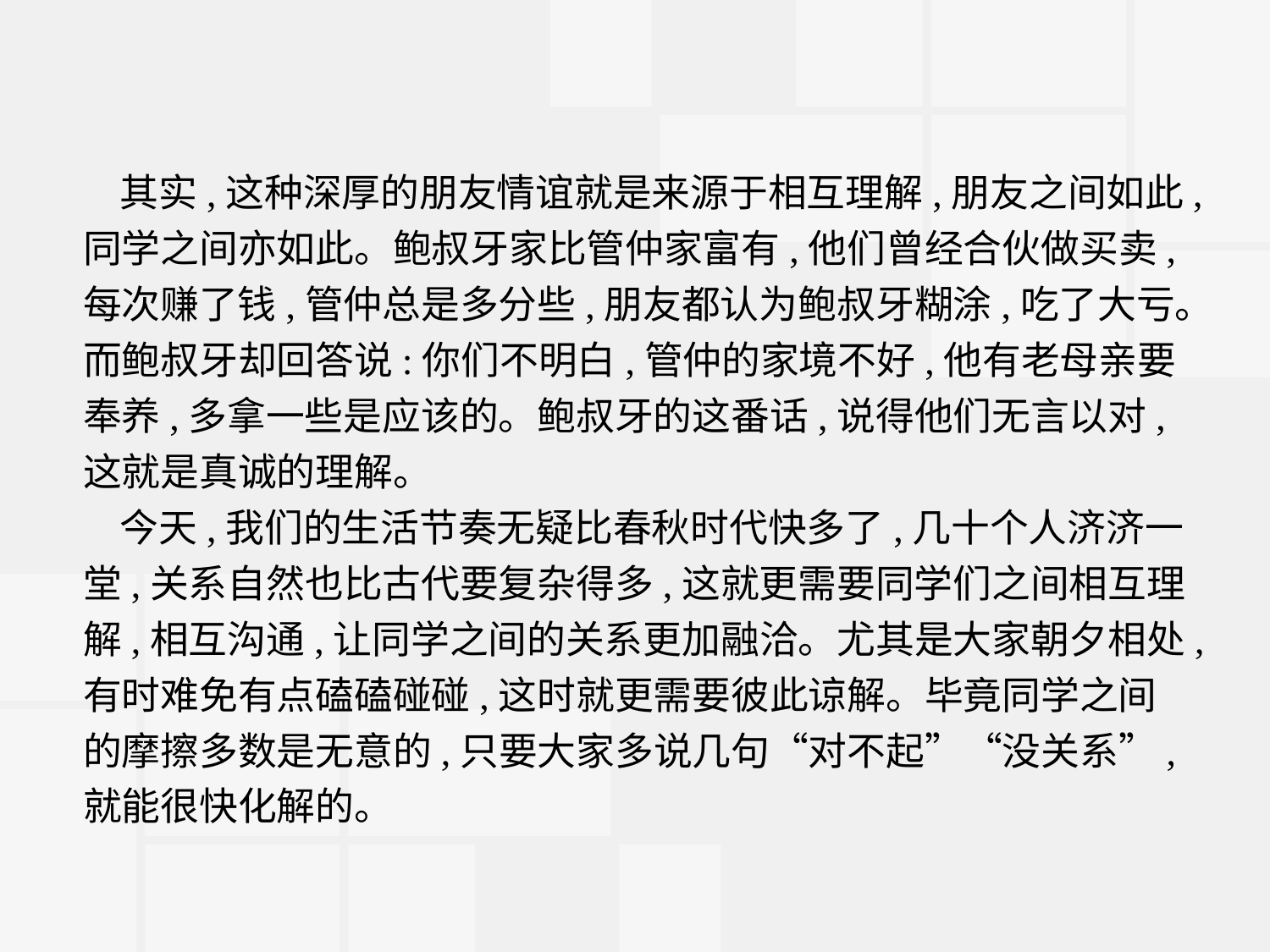

其实,这种深厚的朋友情谊就是来源于相互理解,朋友之间如此,同学之间亦如此。鲍叔牙家比管仲家富有,他们曾经合伙做买卖,每次赚了钱,管仲总是多分些,朋友都认为鲍叔牙糊涂,吃了大亏。而鲍叔牙却回答说:你们不明白,管仲的家境不好,他有老母亲要奉养,多拿一些是应该的。鲍叔牙的这番话,说得他们无言以对,这就是真诚的理解。
今天,我们的生活节奏无疑比春秋时代快多了,几十个人济济一堂,关系自然也比古代要复杂得多,这就更需要同学们之间相互理解,相互沟通,让同学之间的关系更加融洽。尤其是大家朝夕相处,有时难免有点磕磕碰碰,这时就更需要彼此谅解。毕竟同学之间的摩擦多数是无意的,只要大家多说几句“对不起”“没关系”,就能很快化解的。